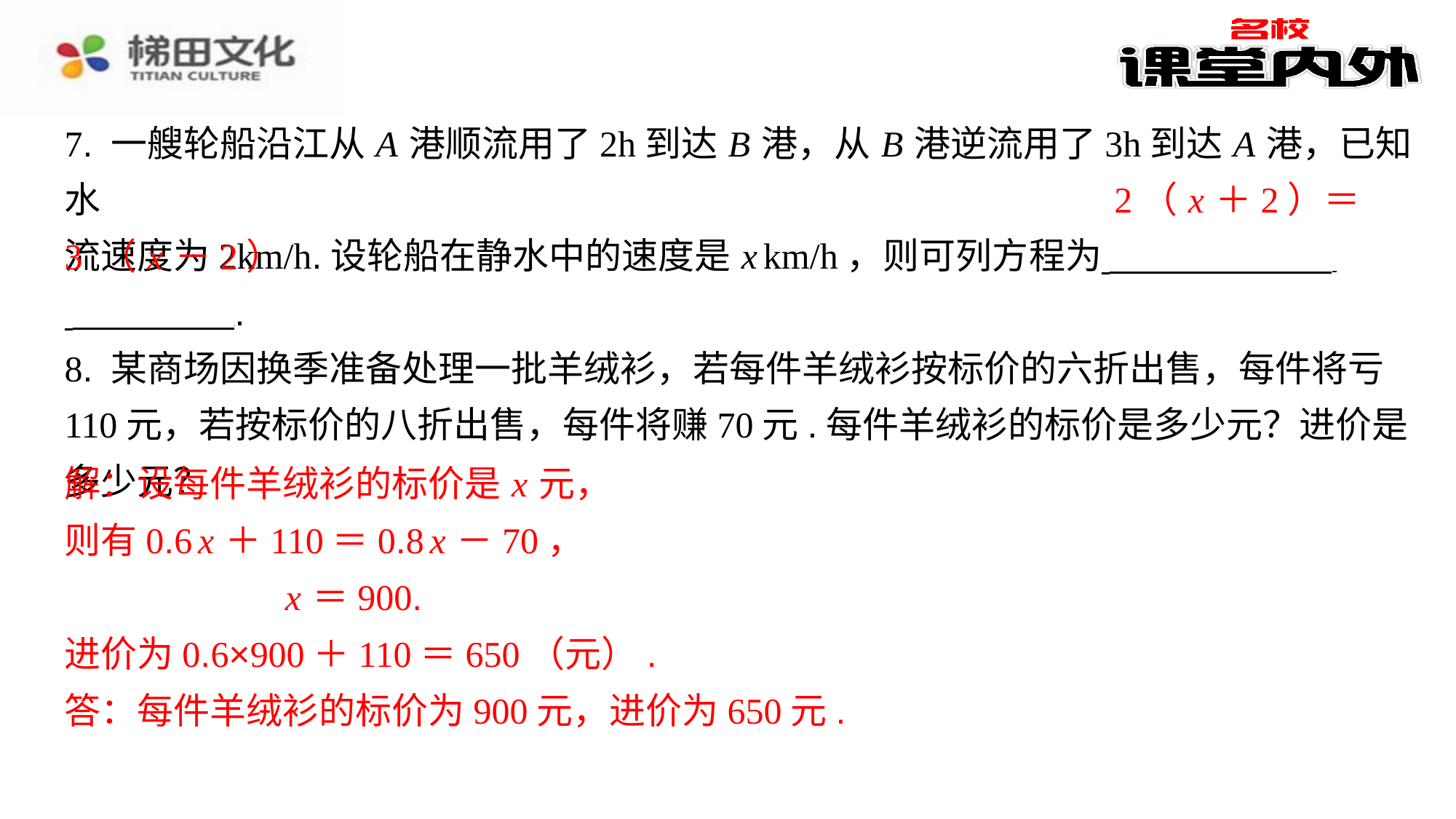

7. 一艘轮船沿江从 A 港顺流用了2h到达 B 港，从 B 港逆流用了3h到达 A 港，已知水
流速度为2km/h.设轮船在静水中的速度是 x km/h，则可列方程为                                   ⁠
                          ⁠.
8. 某商场因换季准备处理一批羊绒衫，若每件羊绒衫按标价的六折出售，每件将亏
110元，若按标价的八折出售，每件将赚70元.每件羊绒衫的标价是多少元？进价是
多少元？
解：设每件羊绒衫的标价是 x 元，
则有0.6 x ＋110＝0.8 x －70，
 x ＝900.
进价为0.6×900＋110＝650（元）.
答：每件羊绒衫的标价为900元，进价为650元.
2（ x ＋2）＝
3 （ x －2）
解：设每件羊绒衫的标价是 x 元，
则有0.6 x ＋110＝0.8 x －70，
x ＝900.
进价为0.6×900＋110＝650（元）.
答：每件羊绒衫的标价为900元，进价为650元.